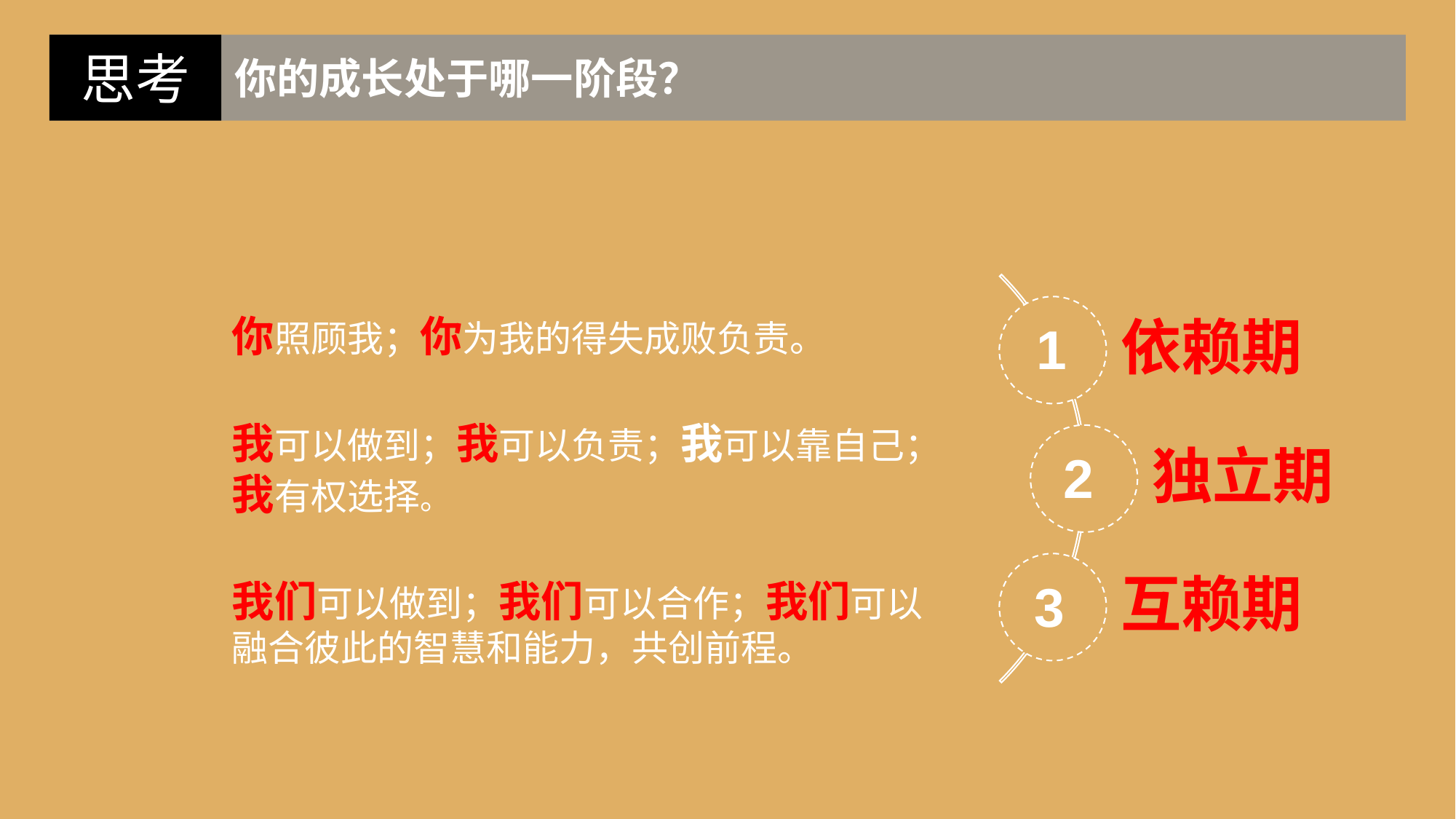

思考
                 你的成长处于哪一阶段？
依赖期
独立期
互赖期
你照顾我；你为我的得失成败负责。
1
我可以做到；我可以负责；我可以靠自己；我有权选择。
2
3
我们可以做到；我们可以合作；我们可以融合彼此的智慧和能力，共创前程。